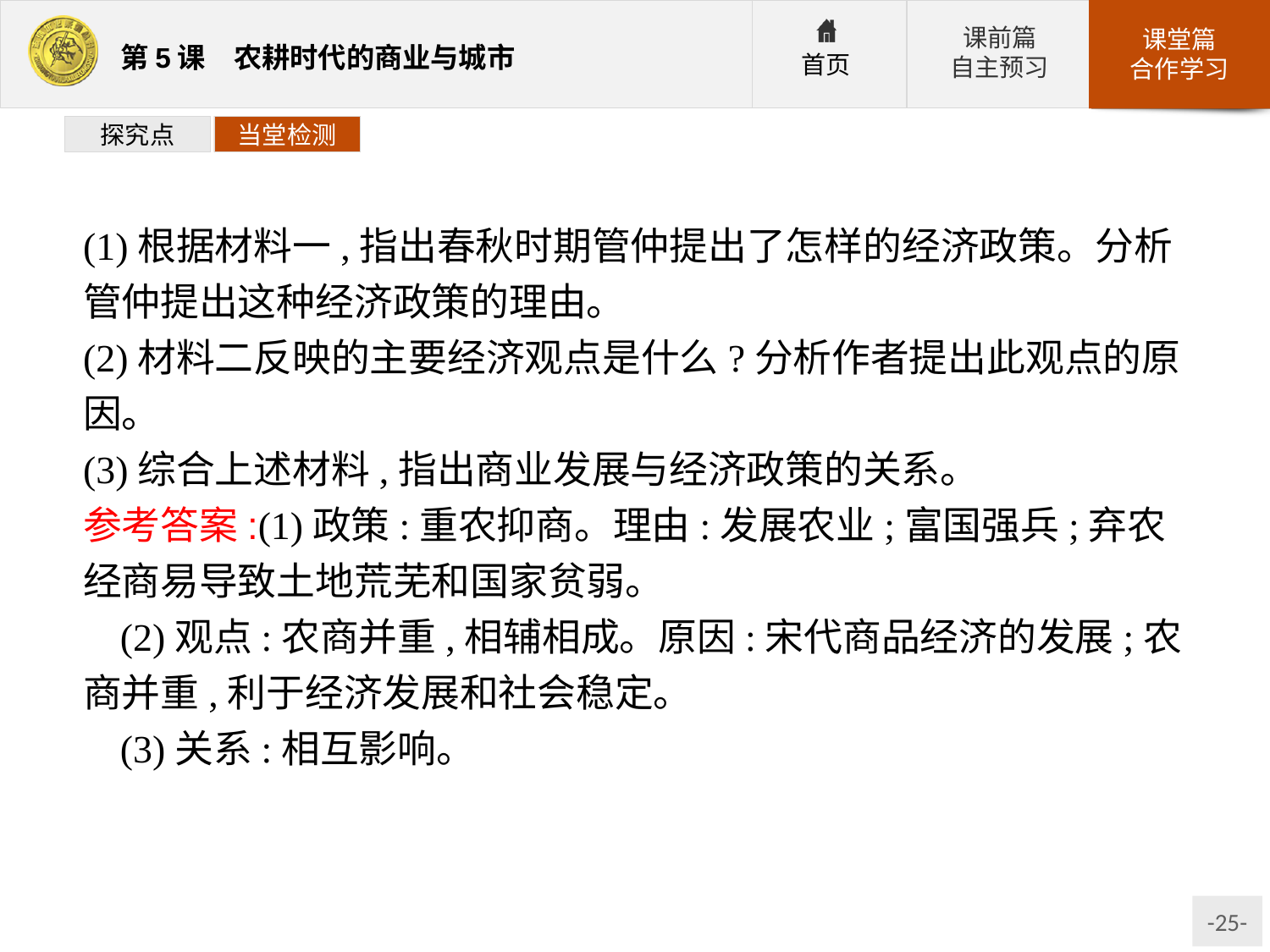

探究点
当堂检测
(1)根据材料一,指出春秋时期管仲提出了怎样的经济政策。分析管仲提出这种经济政策的理由。
(2)材料二反映的主要经济观点是什么?分析作者提出此观点的原因。
(3)综合上述材料,指出商业发展与经济政策的关系。
参考答案:(1)政策:重农抑商。理由:发展农业;富国强兵;弃农经商易导致土地荒芜和国家贫弱。
(2)观点:农商并重,相辅相成。原因:宋代商品经济的发展;农商并重,利于经济发展和社会稳定。
(3)关系:相互影响。